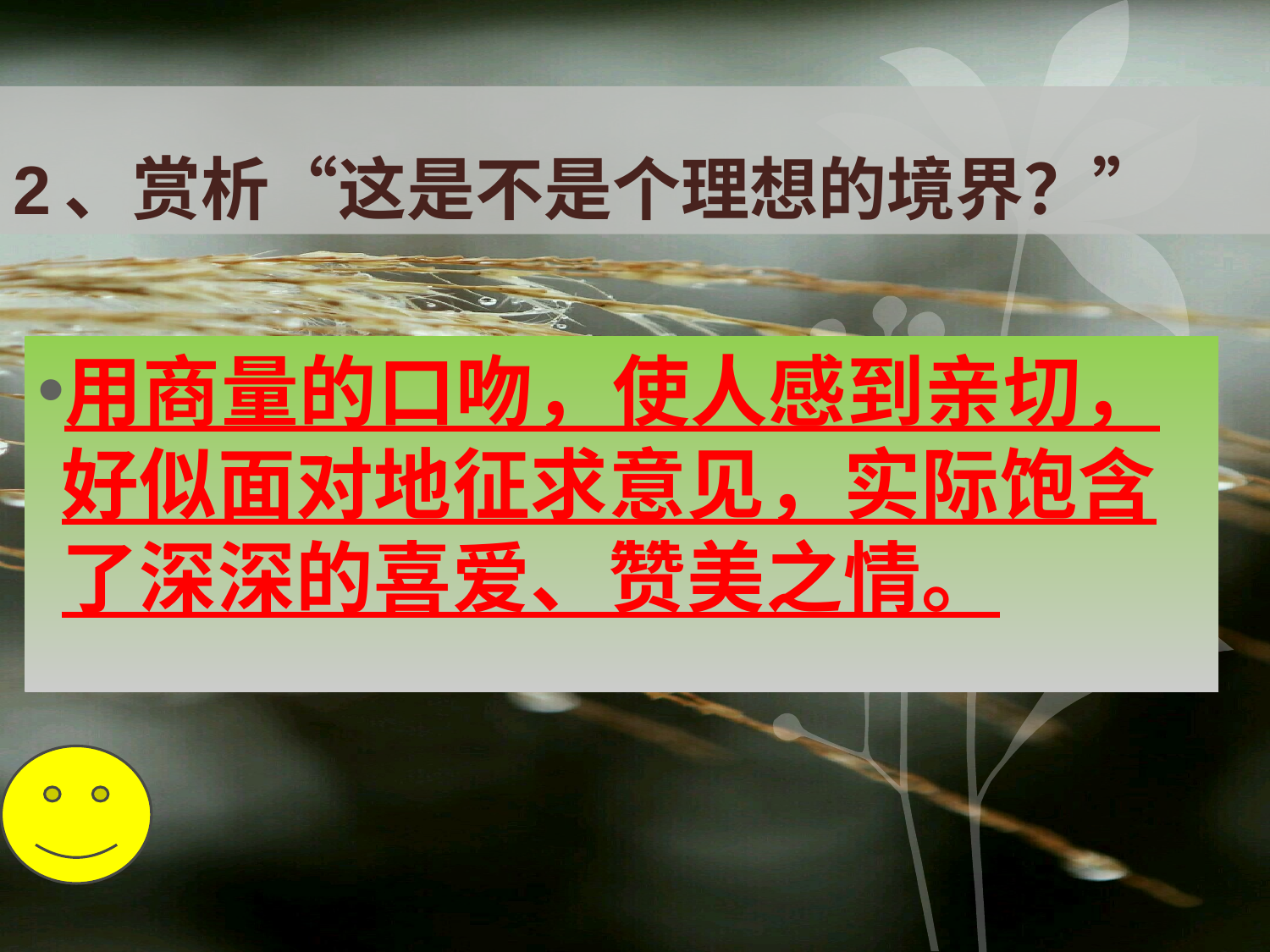

# 2、赏析“这是不是个理想的境界？”
用商量的口吻，使人感到亲切，好似面对地征求意见，实际饱含了深深的喜爱、赞美之情。